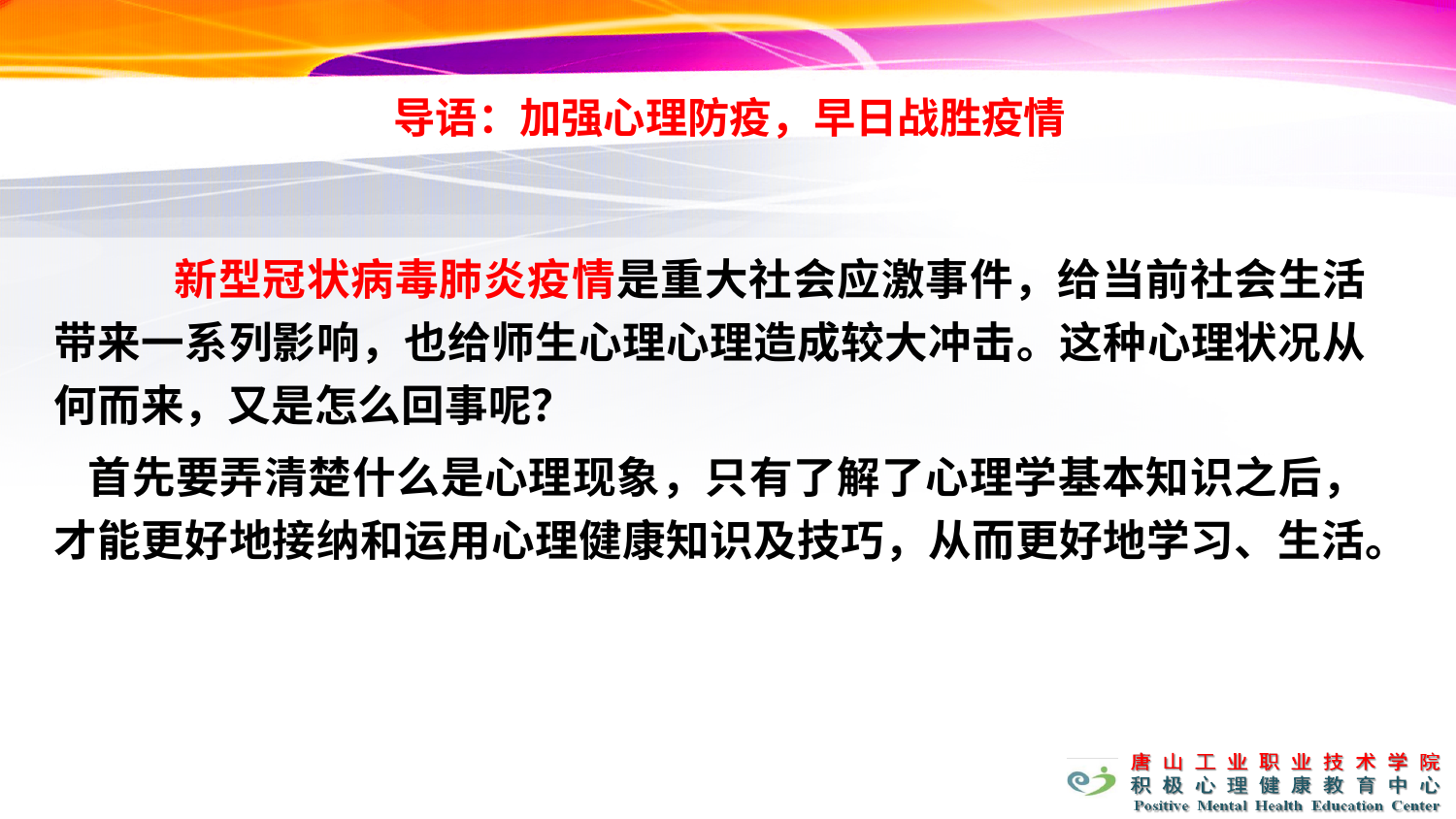

# 导语：加强心理防疫，早日战胜疫情
              新型冠状病毒肺炎疫情是重大社会应激事件，给当前社会生活带来一系列影响，也给师生心理心理造成较大冲击。这种心理状况从何而来，又是怎么回事呢？
      首先要弄清楚什么是心理现象，只有了解了心理学基本知识之后，才能更好地接纳和运用心理健康知识及技巧，从而更好地学习、生活。